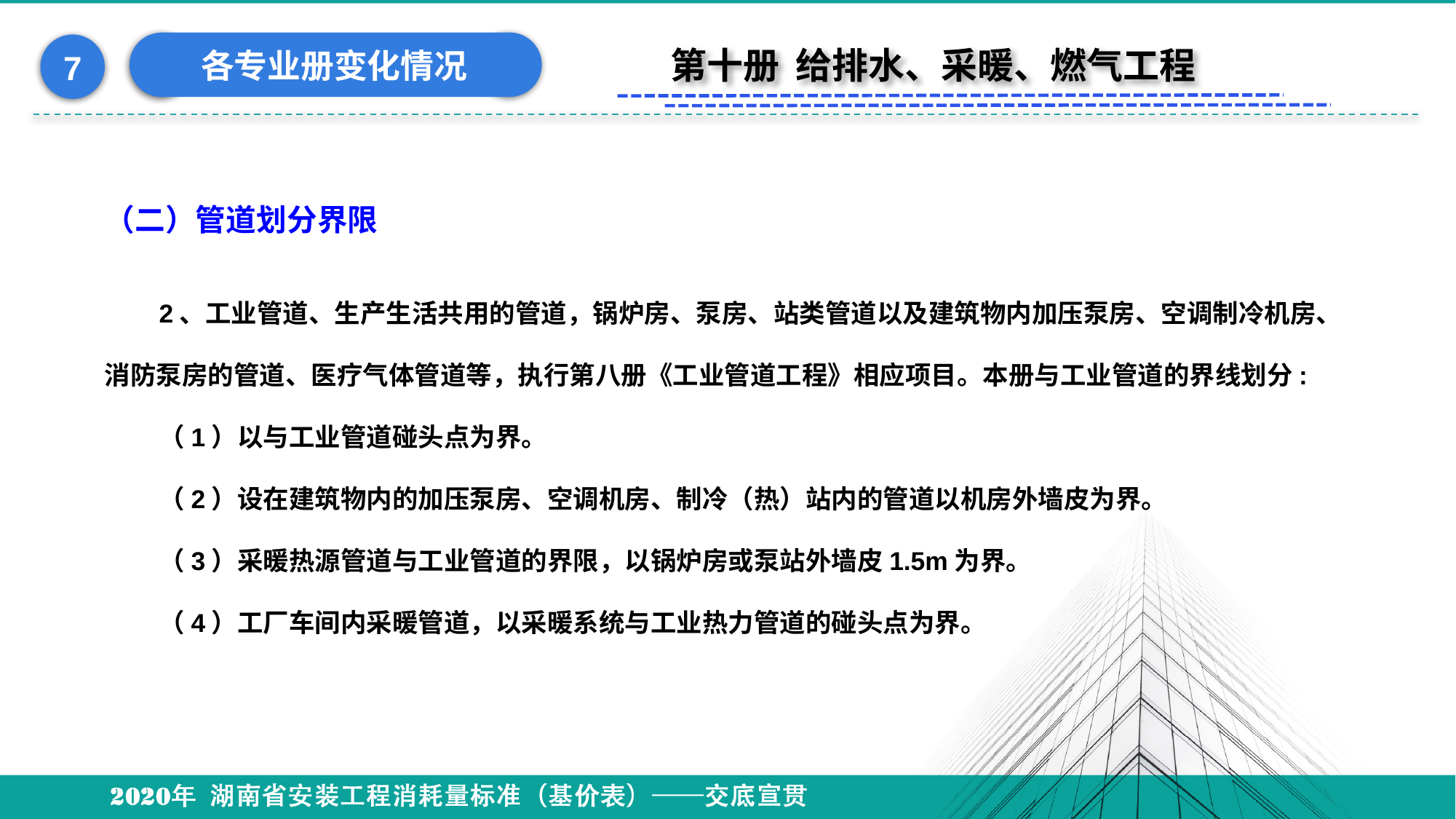

各专业册变化情况

7
第十册  给排水、采暖、燃气工程
（二）管道划分界限

2、工业管道、生产生活共用的管道，锅炉房、泵房、站类管道以及建筑物内加压泵房、空调制冷机房、消防泵房的管道、医疗气体管道等，执行第八册《工业管道工程》相应项目。本册与工业管道的界线划分:
（1）以与工业管道碰头点为界。
（2）设在建筑物内的加压泵房、空调机房、制冷（热）站内的管道以机房外墙皮为界。
（3）采暖热源管道与工业管道的界限，以锅炉房或泵站外墙皮1.5m为界。
（4）工厂车间内采暖管道，以采暖系统与工业热力管道的碰头点为界。